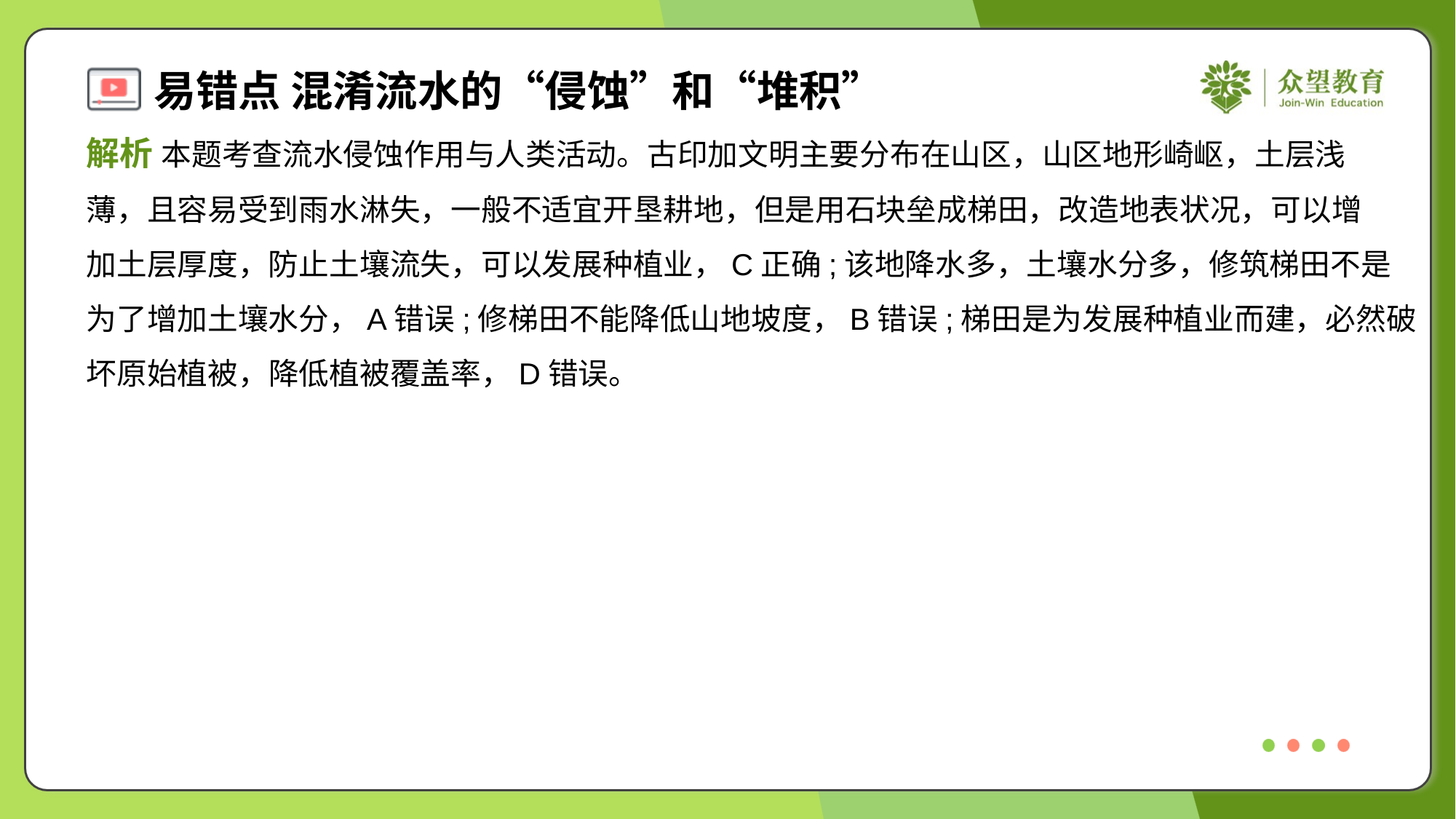

解析 本题考查流水侵蚀作用与人类活动。古印加文明主要分布在山区，山区地形崎岖，土层浅
薄，且容易受到雨水淋失，一般不适宜开垦耕地，但是用石块垒成梯田，改造地表状况，可以增
加土层厚度，防止土壤流失，可以发展种植业，C正确;该地降水多，土壤水分多，修筑梯田不是
为了增加土壤水分，A错误;修梯田不能降低山地坡度，B错误;梯田是为发展种植业而建，必然破
坏原始植被，降低植被覆盖率，D错误。